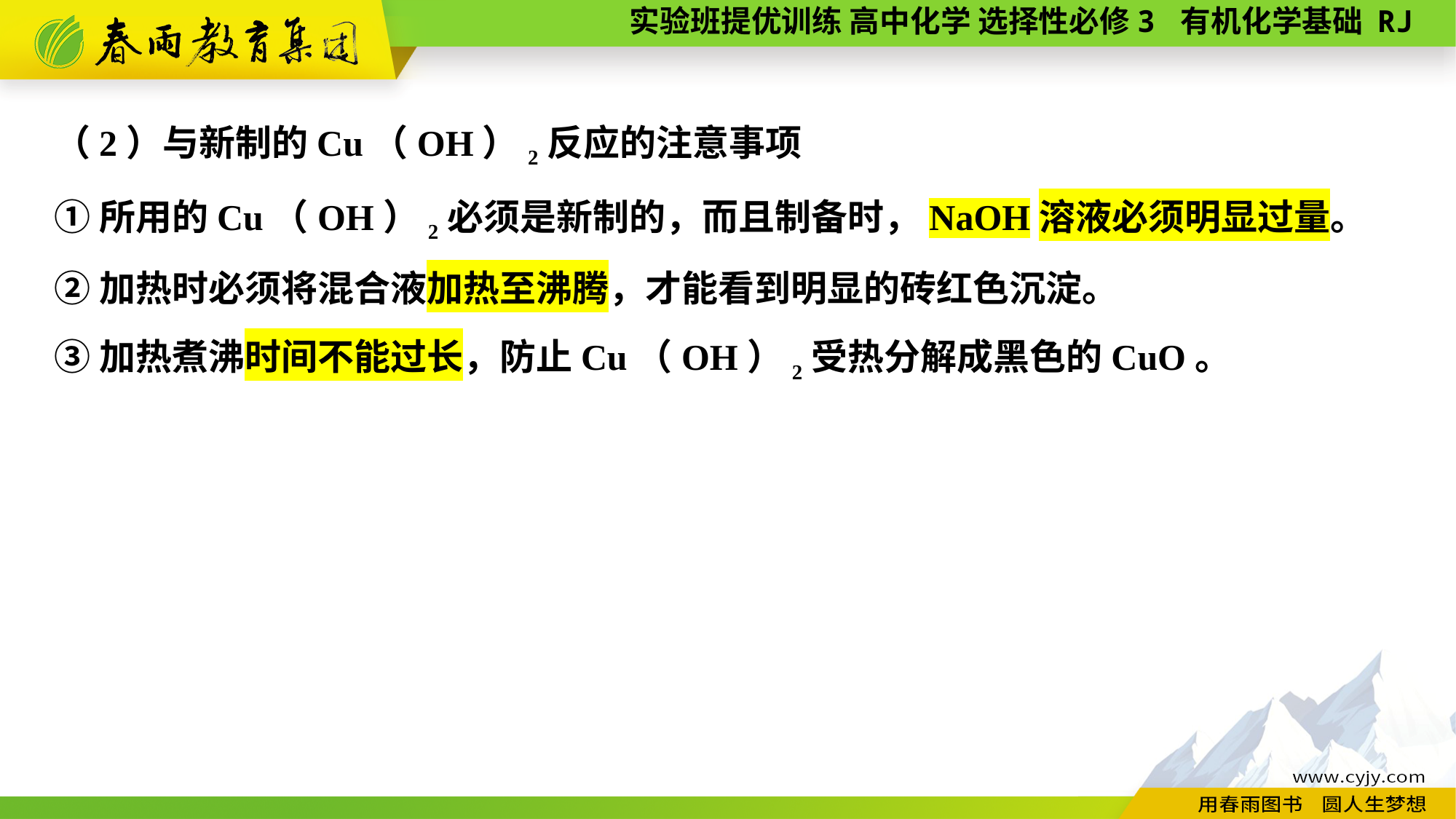

（2）与新制的Cu（OH）2反应的注意事项
①所用的Cu（OH）2必须是新制的，而且制备时，NaOH溶液必须明显过量。
②加热时必须将混合液加热至沸腾，才能看到明显的砖红色沉淀。
③加热煮沸时间不能过长，防止Cu（OH）2受热分解成黑色的CuO。